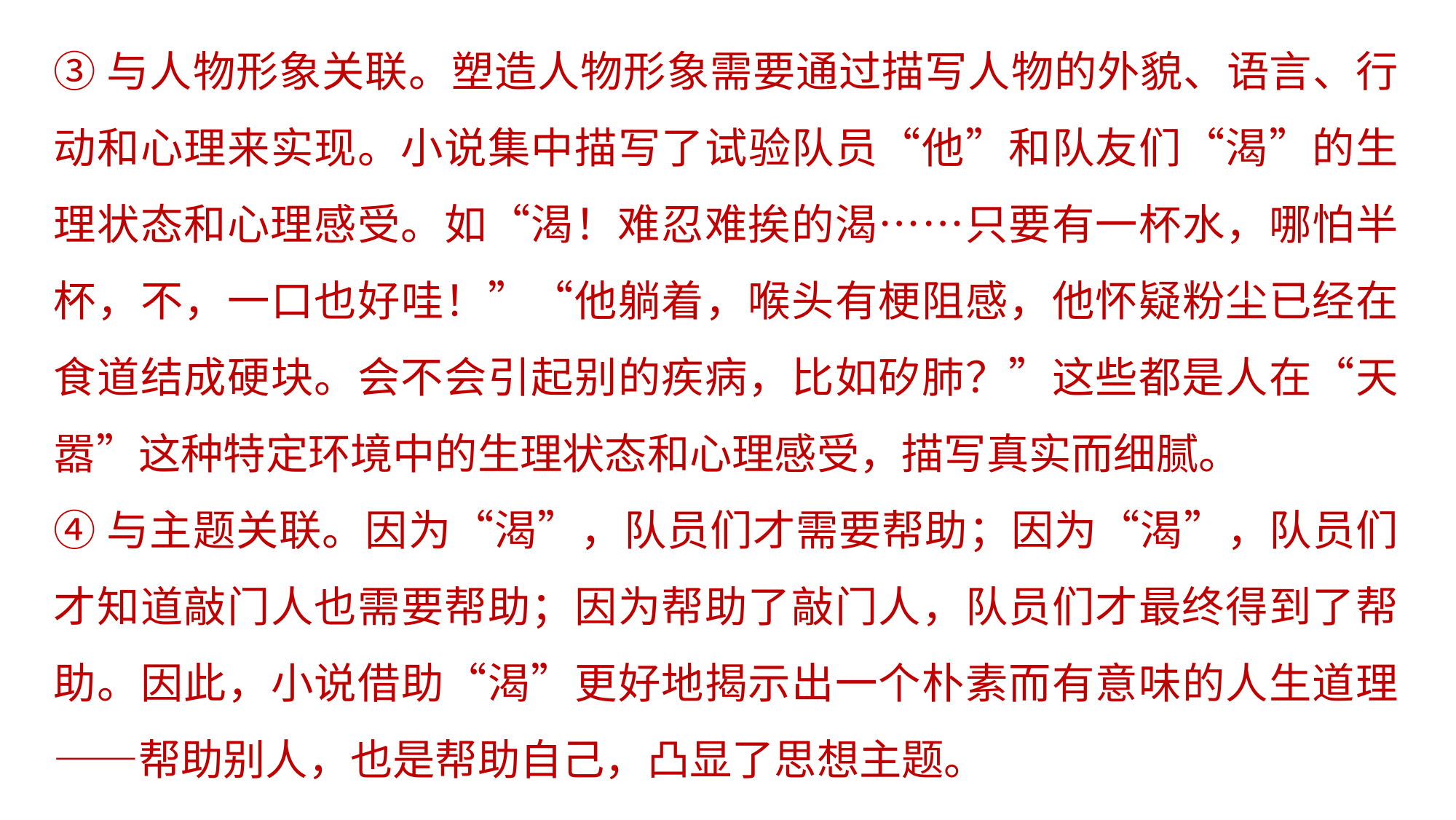

③与人物形象关联。塑造人物形象需要通过描写人物的外貌、语言、行动和心理来实现。小说集中描写了试验队员“他”和队友们“渴”的生理状态和心理感受。如“渴！难忍难挨的渴……只要有一杯水，哪怕半杯，不，一口也好哇！”“他躺着，喉头有梗阻感，他怀疑粉尘已经在食道结成硬块。会不会引起别的疾病，比如矽肺？”这些都是人在“天嚣”这种特定环境中的生理状态和心理感受，描写真实而细腻。
④与主题关联。因为“渴”，队员们才需要帮助；因为“渴”，队员们才知道敲门人也需要帮助；因为帮助了敲门人，队员们才最终得到了帮助。因此，小说借助“渴”更好地揭示出一个朴素而有意味的人生道理——帮助别人，也是帮助自己，凸显了思想主题。